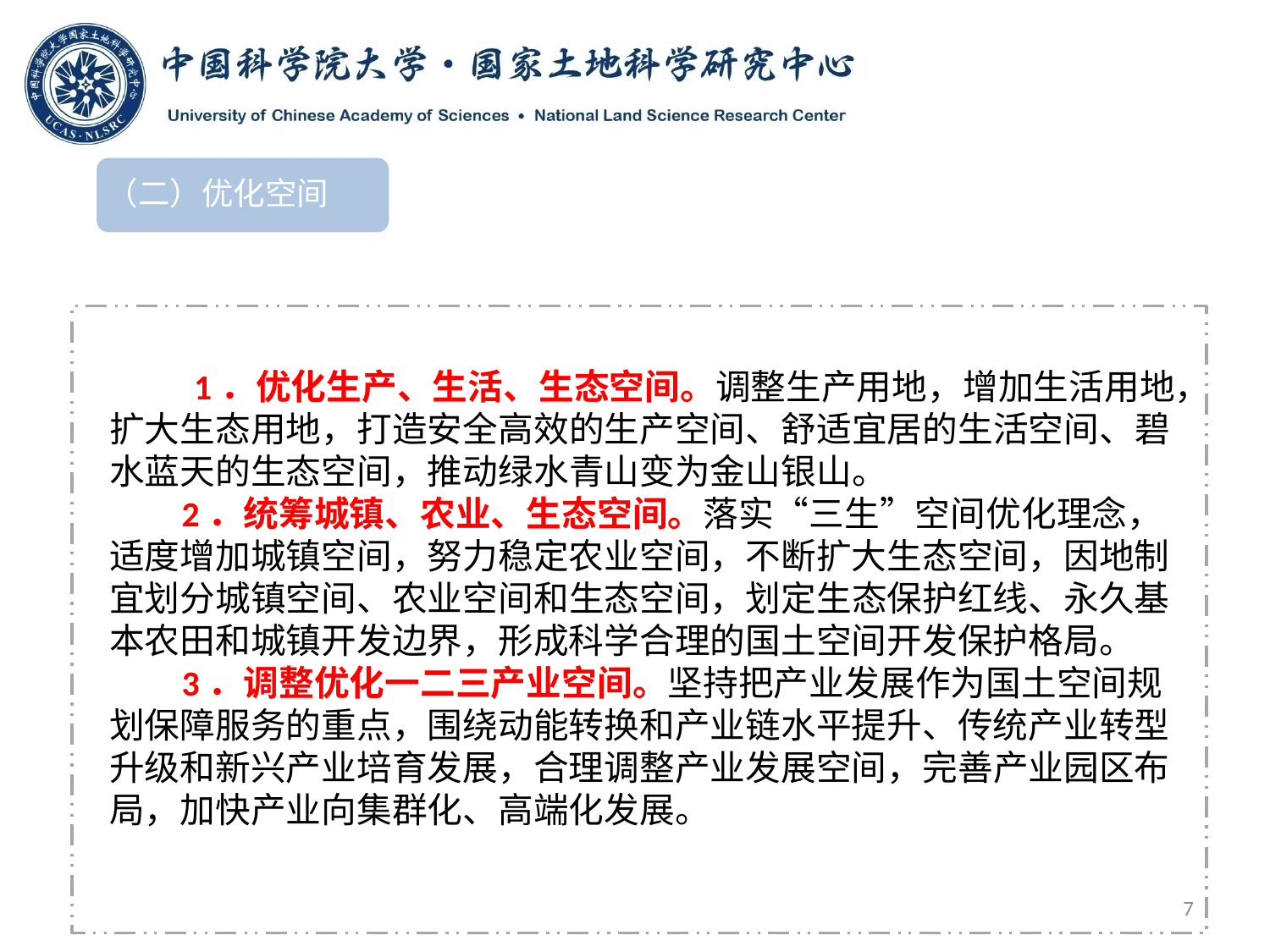

（二）优化空间

    1．优化生产、生活、生态空间。调整生产用地，增加生活用地，扩大生态用地，打造安全高效的生产空间、舒适宜居的生活空间、碧水蓝天的生态空间，推动绿水青山变为金山银山。
         2．统筹城镇、农业、生态空间。落实“三生”空间优化理念，适度增加城镇空间，努力稳定农业空间，不断扩大生态空间，因地制宜划分城镇空间、农业空间和生态空间，划定生态保护红线、永久基本农田和城镇开发边界，形成科学合理的国土空间开发保护格局。
         3．调整优化一二三产业空间。坚持把产业发展作为国土空间规划保障服务的重点，围绕动能转换和产业链水平提升、传统产业转型升级和新兴产业培育发展，合理调整产业发展空间，完善产业园区布局，加快产业向集群化、高端化发展。

7